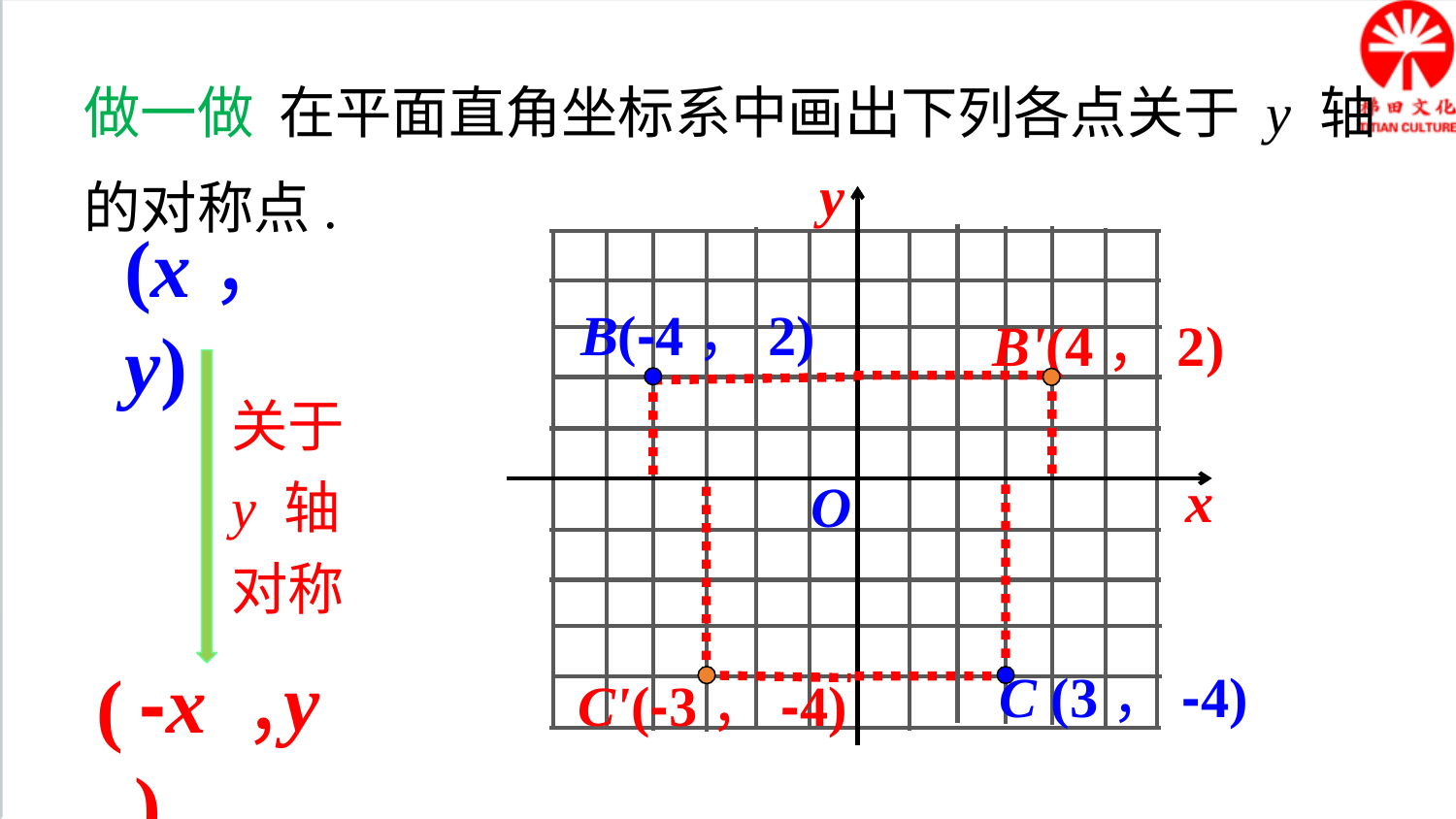

做一做  在平面直角坐标系中画出下列各点关于 y 轴的对称点.
y
x
O
(x，y)
B(-4，2)
B'(4，2)

关于 y 轴
对称

y
-x
(     ，  )
C (3，-4)
C'(-3，-4)